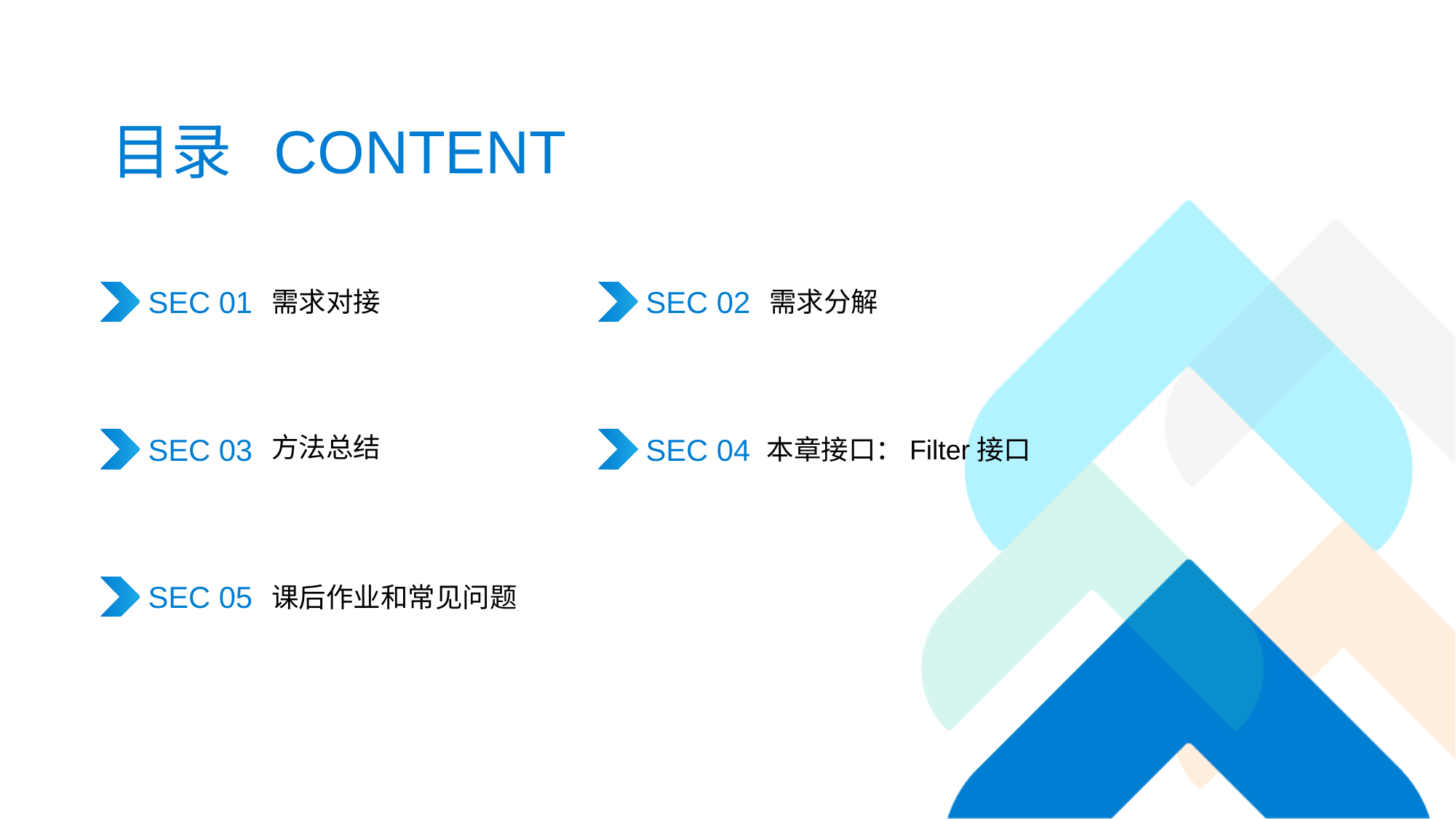

# 目录  CONTENT
SEC 01
需求对接

SEC 02
需求分解

SEC 03
方法总结

SEC 04
本章接口：Filter接口

SEC 05
课后作业和常见问题